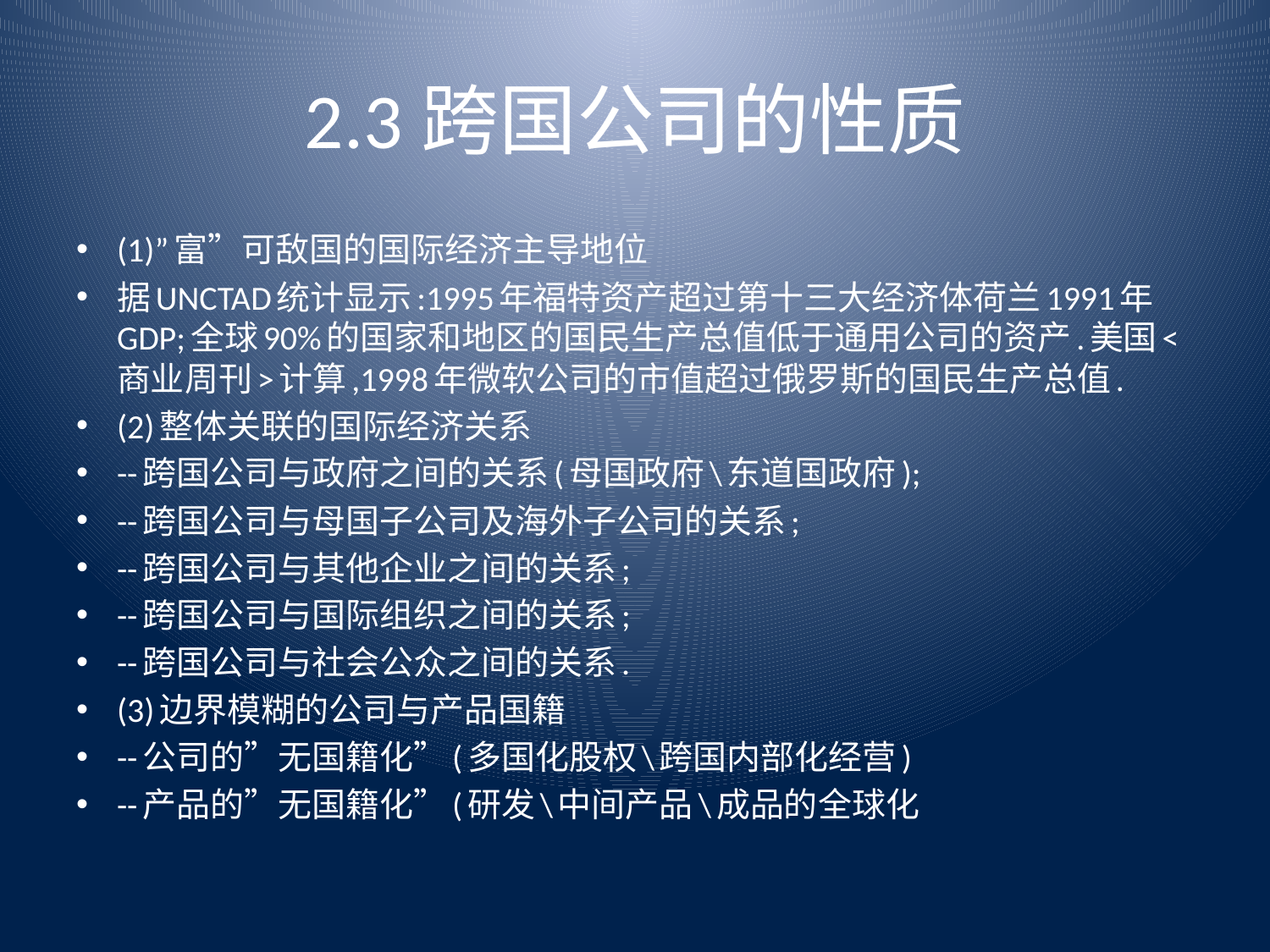

# 2.3跨国公司的性质
(1)”富”可敌国的国际经济主导地位
据UNCTAD统计显示:1995年福特资产超过第十三大经济体荷兰1991年GDP;全球90%的国家和地区的国民生产总值低于通用公司的资产.美国<商业周刊>计算,1998年微软公司的市值超过俄罗斯的国民生产总值.
(2)整体关联的国际经济关系
--跨国公司与政府之间的关系(母国政府\东道国政府);
--跨国公司与母国子公司及海外子公司的关系;
--跨国公司与其他企业之间的关系;
--跨国公司与国际组织之间的关系;
--跨国公司与社会公众之间的关系.
(3)边界模糊的公司与产品国籍
--公司的”无国籍化”(多国化股权\跨国内部化经营)
--产品的”无国籍化”(研发\中间产品\成品的全球化